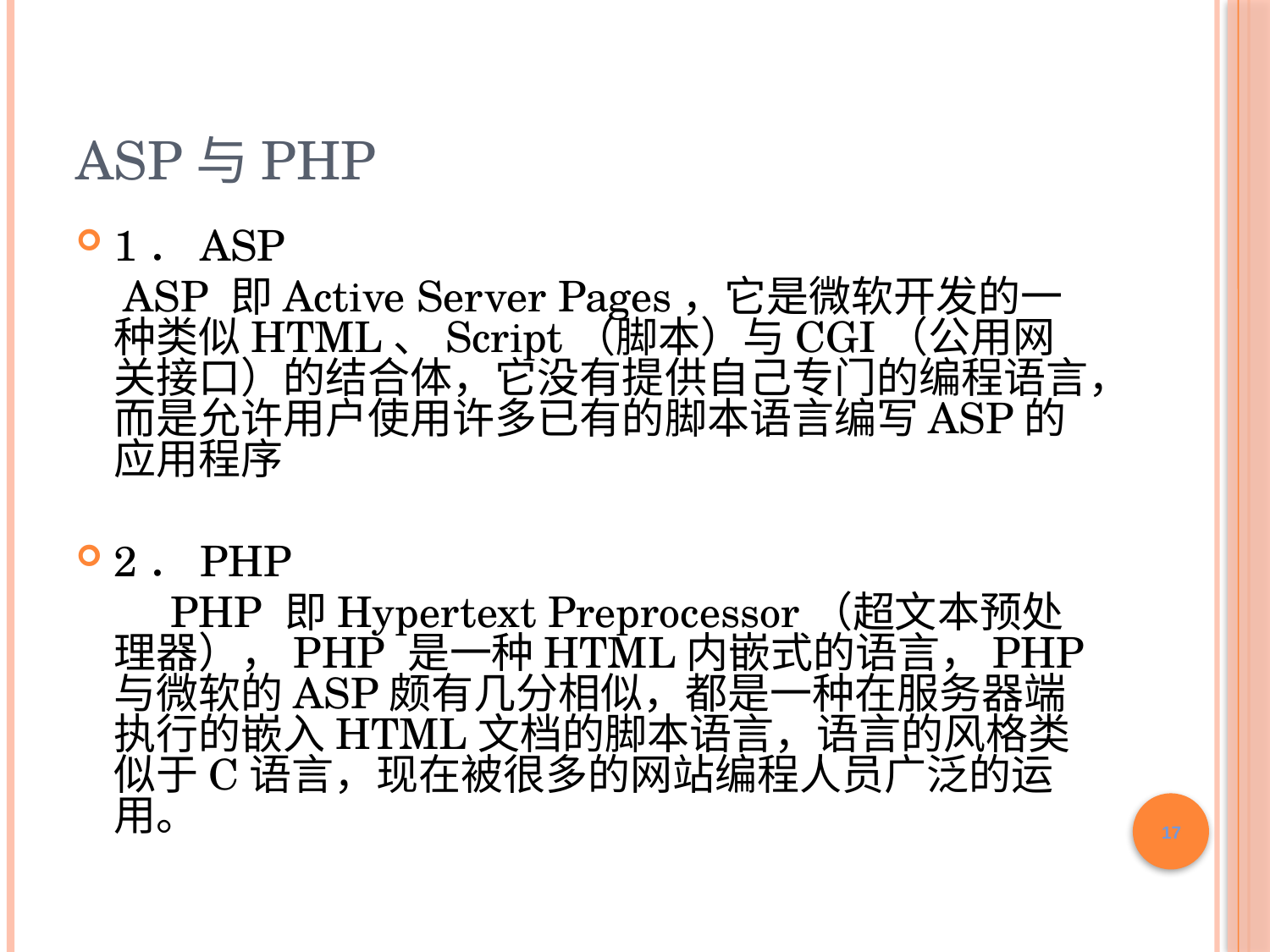

# ASP与PHP
1．ASP
    ASP 即Active Server Pages，它是微软开发的一种类似HTML、Script（脚本）与CGI（公用网关接口）的结合体，它没有提供自己专门的编程语言，而是允许用户使用许多已有的脚本语言编写ASP的应用程序

2．PHP
        PHP 即Hypertext Preprocessor（超文本预处理器），PHP 是一种HTML内嵌式的语言，PHP与微软的ASP颇有几分相似，都是一种在服务器端执行的嵌入HTML文档的脚本语言，语言的风格类似于C语言，现在被很多的网站编程人员广泛的运用。

17